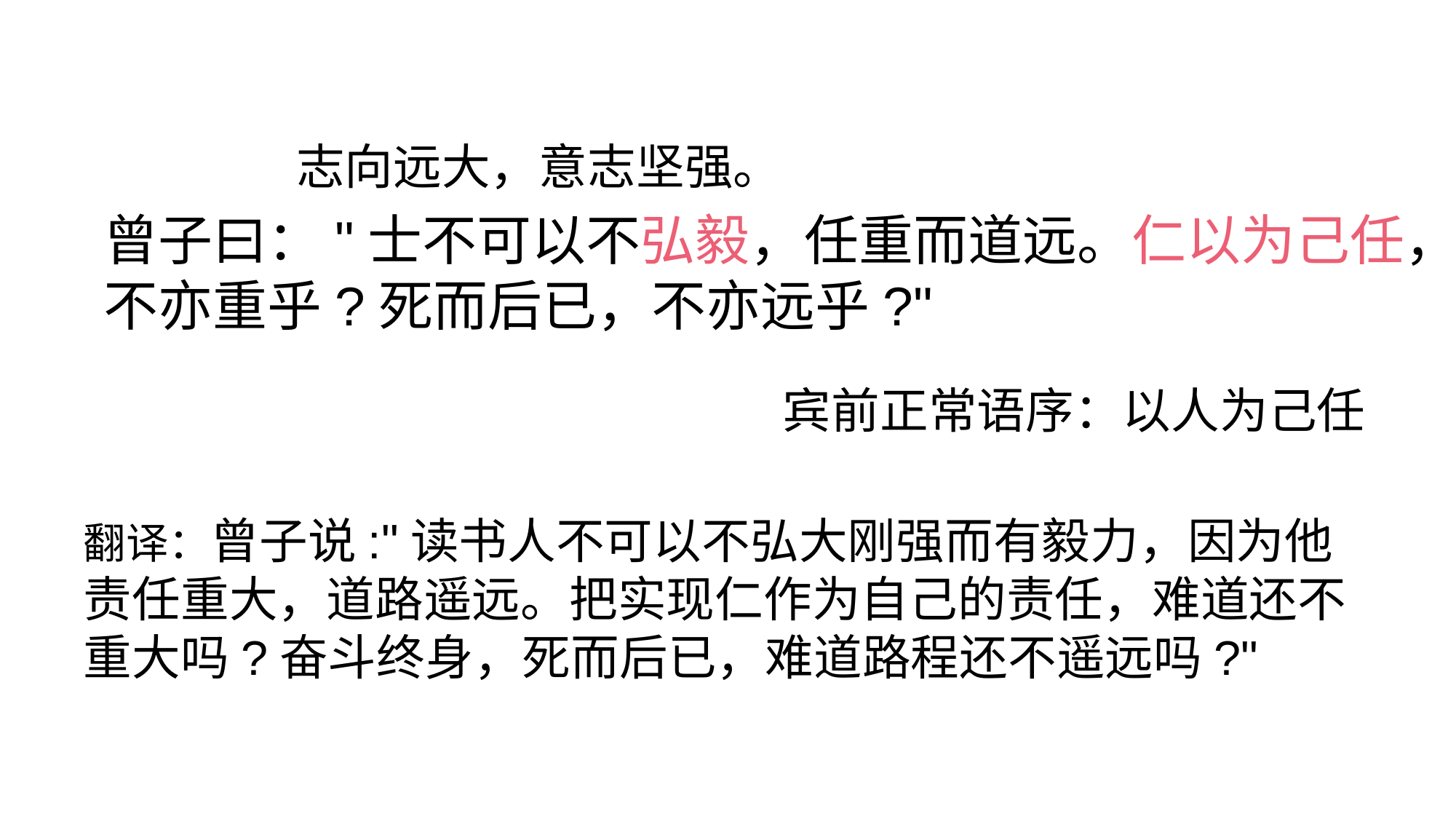

志向远大，意志坚强。
曾子曰："士不可以不弘毅，任重而道远。仁以为己任，不亦重乎?死而后已，不亦远乎?"
宾前正常语序：以人为己任
翻译：曾子说:"读书人不可以不弘大刚强而有毅力，因为他责任重大，道路遥远。把实现仁作为自己的责任，难道还不重大吗?奋斗终身，死而后已，难道路程还不遥远吗?"